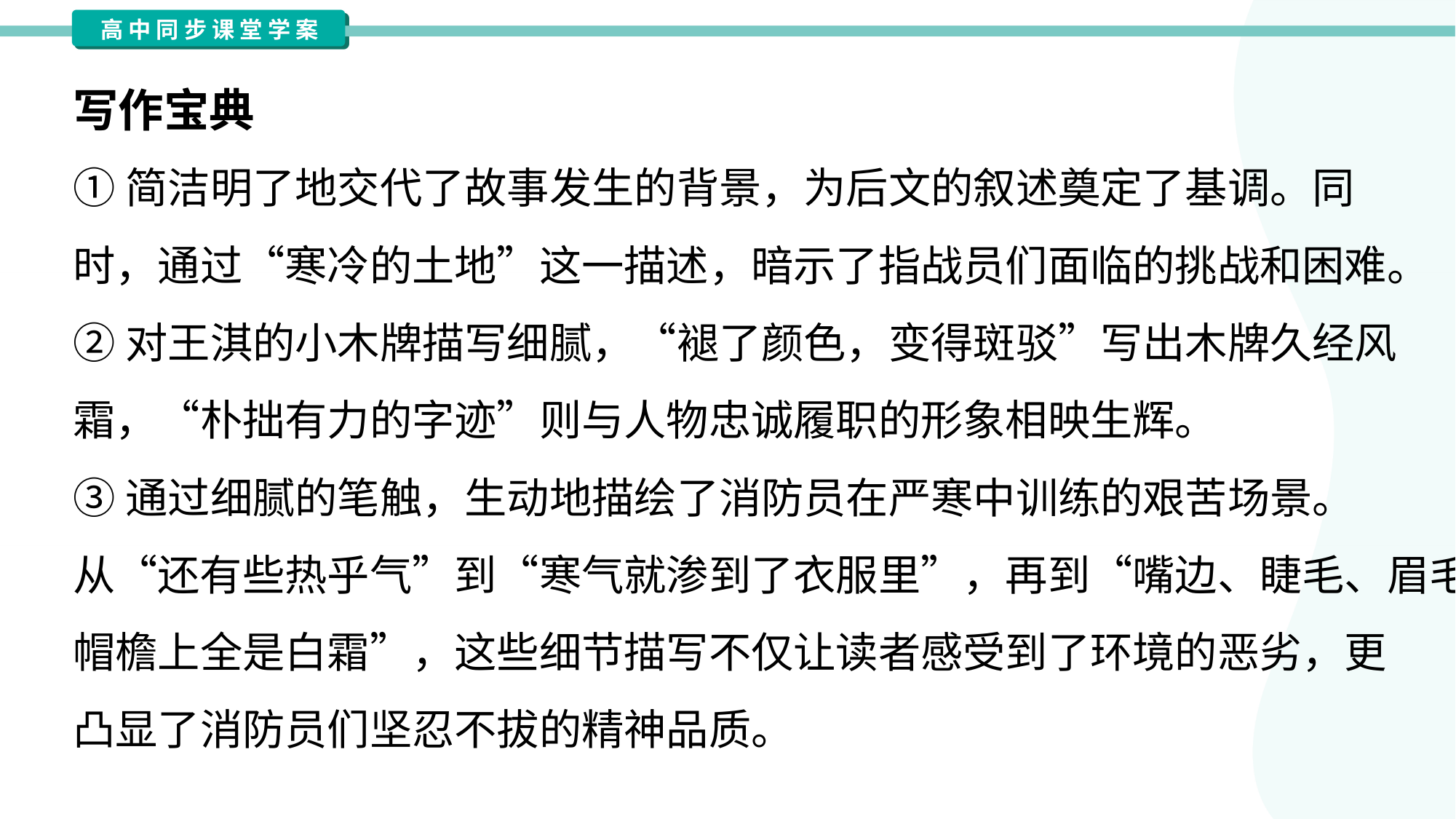

写作宝典
①简洁明了地交代了故事发生的背景，为后文的叙述奠定了基调。同
时，通过“寒冷的土地”这一描述，暗示了指战员们面临的挑战和困难。
②对王淇的小木牌描写细腻，“褪了颜色，变得斑驳”写出木牌久经风
霜，“朴拙有力的字迹”则与人物忠诚履职的形象相映生辉。
③通过细腻的笔触，生动地描绘了消防员在严寒中训练的艰苦场景。
从“还有些热乎气”到“寒气就渗到了衣服里”，再到“嘴边、睫毛、眉毛、
帽檐上全是白霜”，这些细节描写不仅让读者感受到了环境的恶劣，更
凸显了消防员们坚忍不拔的精神品质。